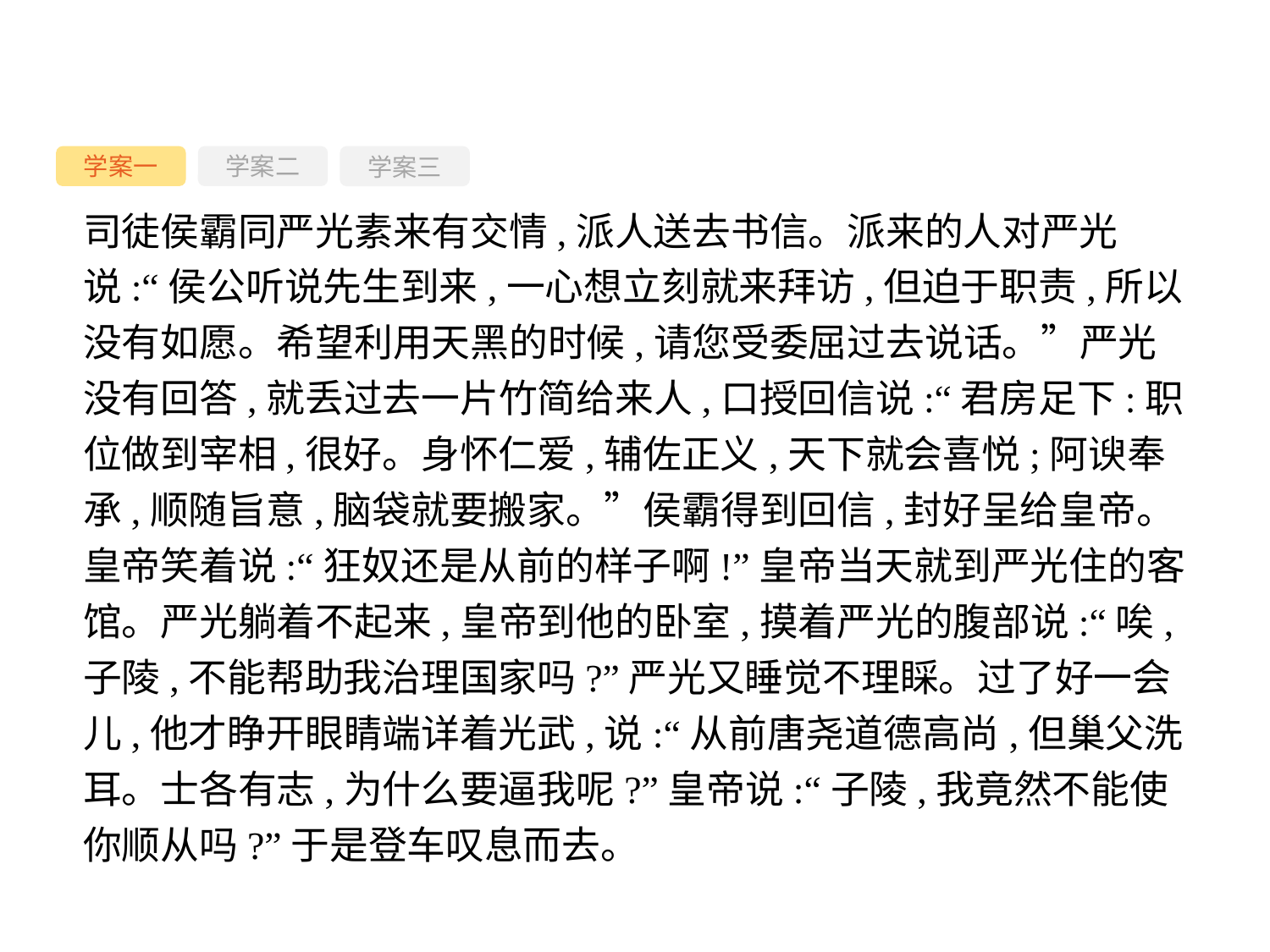

学案一
学案三
学案二
司徒侯霸同严光素来有交情,派人送去书信。派来的人对严光说:“侯公听说先生到来,一心想立刻就来拜访,但迫于职责,所以没有如愿。希望利用天黑的时候,请您受委屈过去说话。”严光没有回答,就丢过去一片竹简给来人,口授回信说:“君房足下:职位做到宰相,很好。身怀仁爱,辅佐正义,天下就会喜悦;阿谀奉承,顺随旨意,脑袋就要搬家。”侯霸得到回信,封好呈给皇帝。皇帝笑着说:“狂奴还是从前的样子啊!”皇帝当天就到严光住的客馆。严光躺着不起来,皇帝到他的卧室,摸着严光的腹部说:“唉,子陵,不能帮助我治理国家吗?”严光又睡觉不理睬。过了好一会儿,他才睁开眼睛端详着光武,说:“从前唐尧道德高尚,但巢父洗耳。士各有志,为什么要逼我呢?”皇帝说:“子陵,我竟然不能使你顺从吗?”于是登车叹息而去。
-81-